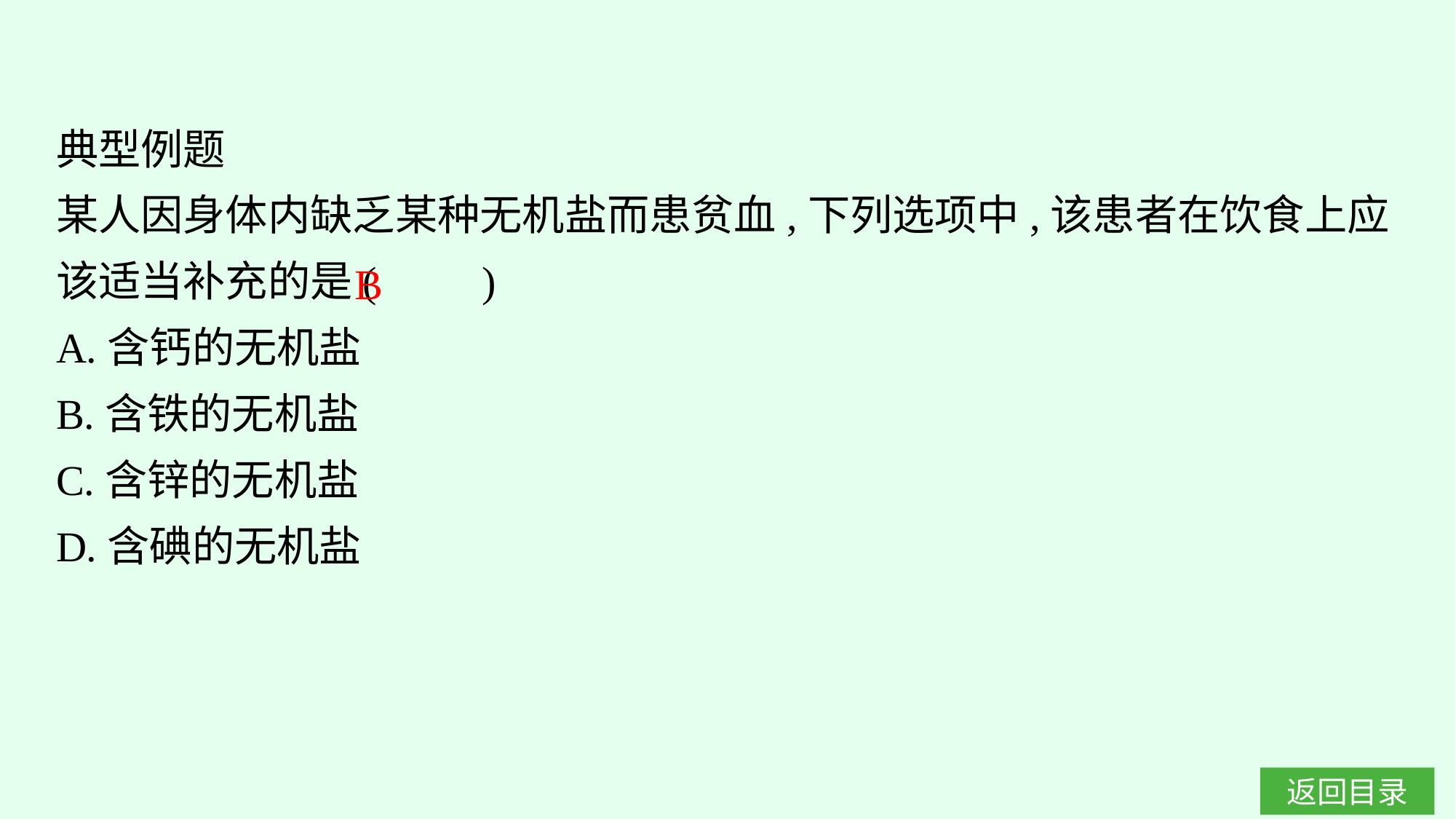

典型例题
某人因身体内缺乏某种无机盐而患贫血,下列选项中,该患者在饮食上应该适当补充的是(　　)
A.含钙的无机盐
B.含铁的无机盐
C.含锌的无机盐
D.含碘的无机盐
B